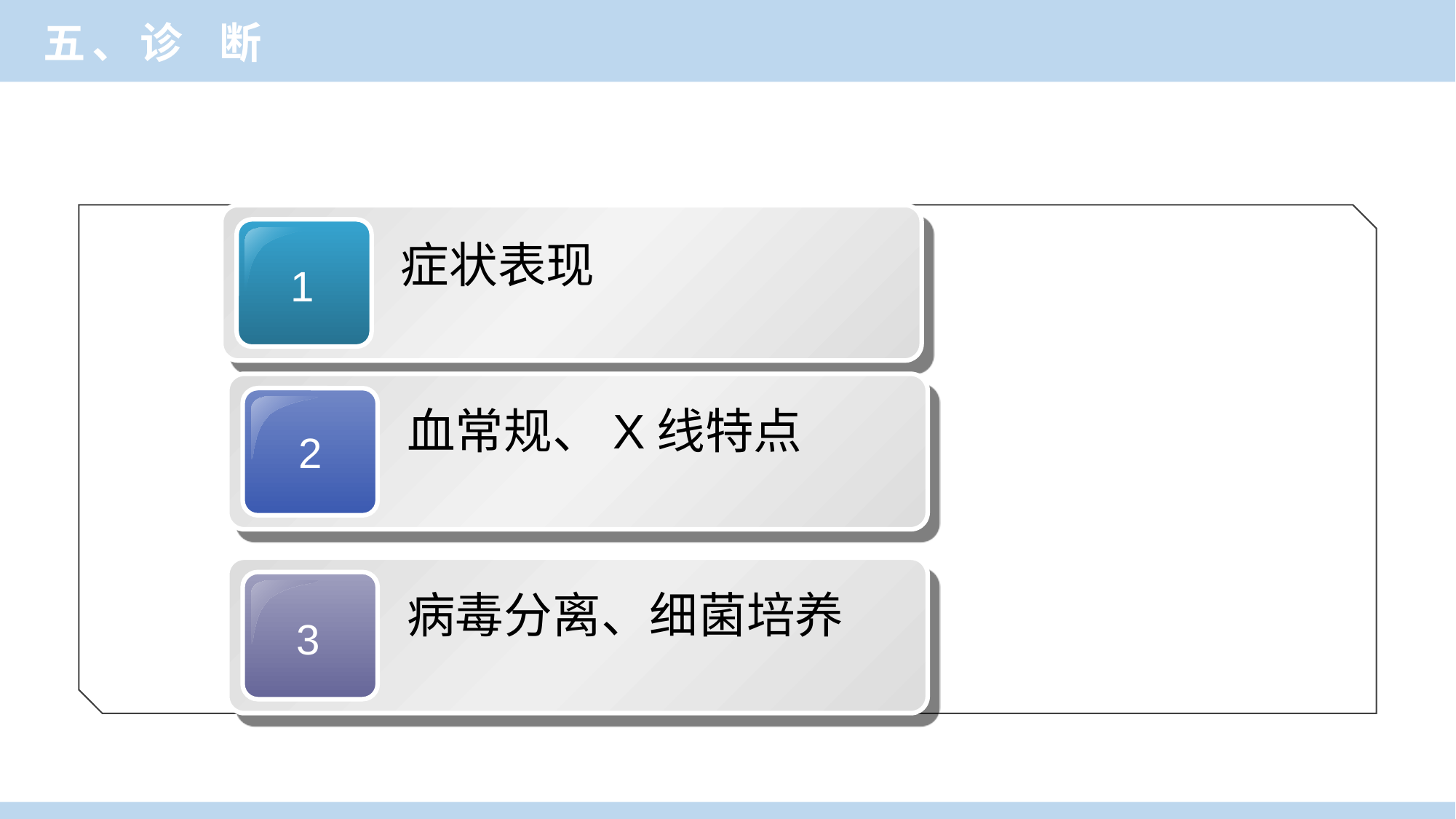

五、诊  断

1
症状表现

2
血常规、X线特点

3
病毒分离、细菌培养